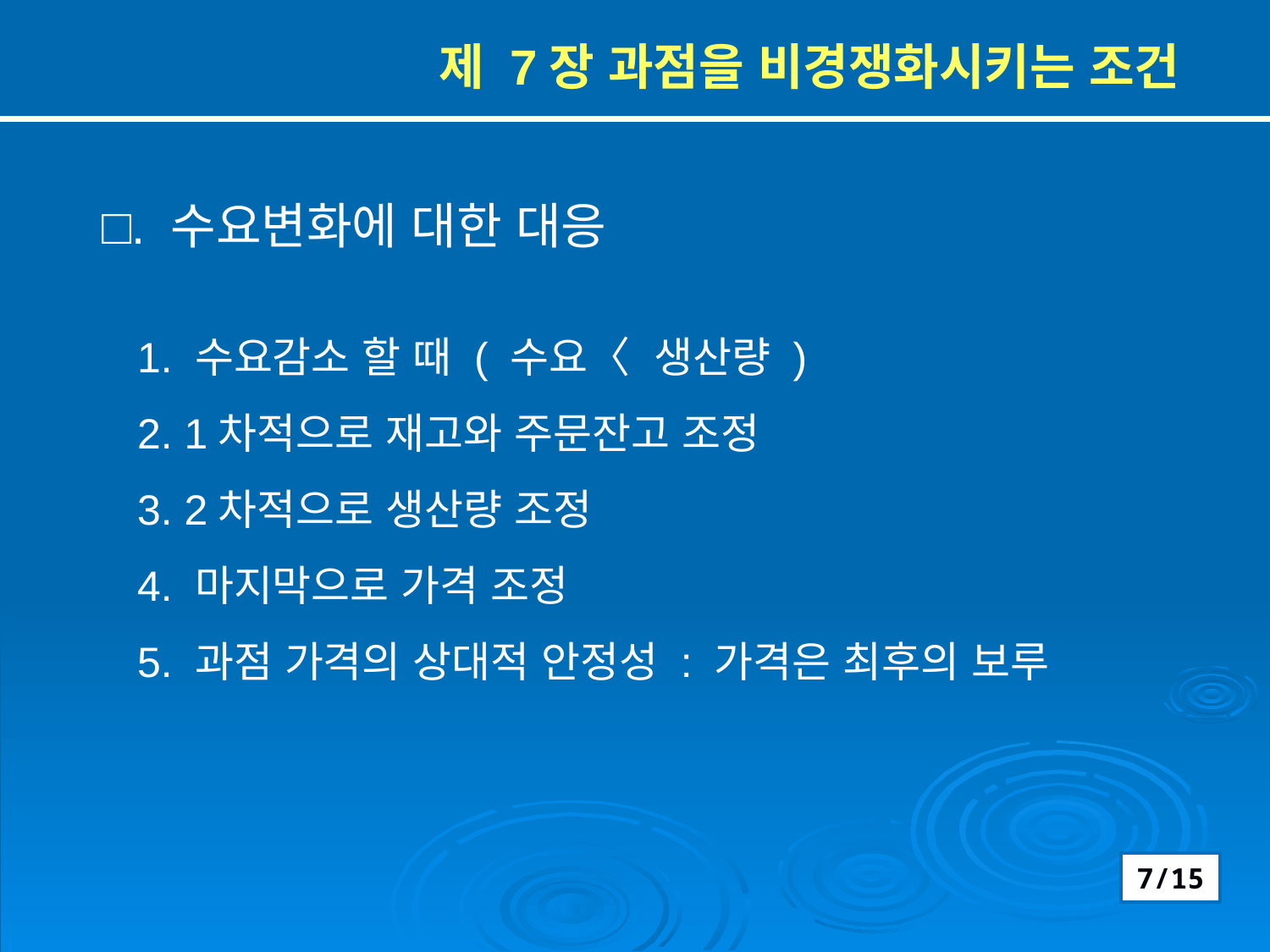

제 7장 과점을 비경쟁화시키는 조건

□. 수요변화에 대한 대응

   1. 수요감소 할 때 ( 수요〈  생산량 )
   2. 1차적으로 재고와 주문잔고 조정
   3. 2차적으로 생산량 조정
   4. 마지막으로 가격 조정
   5. 과점 가격의 상대적 안정성 : 가격은 최후의 보루
7/15